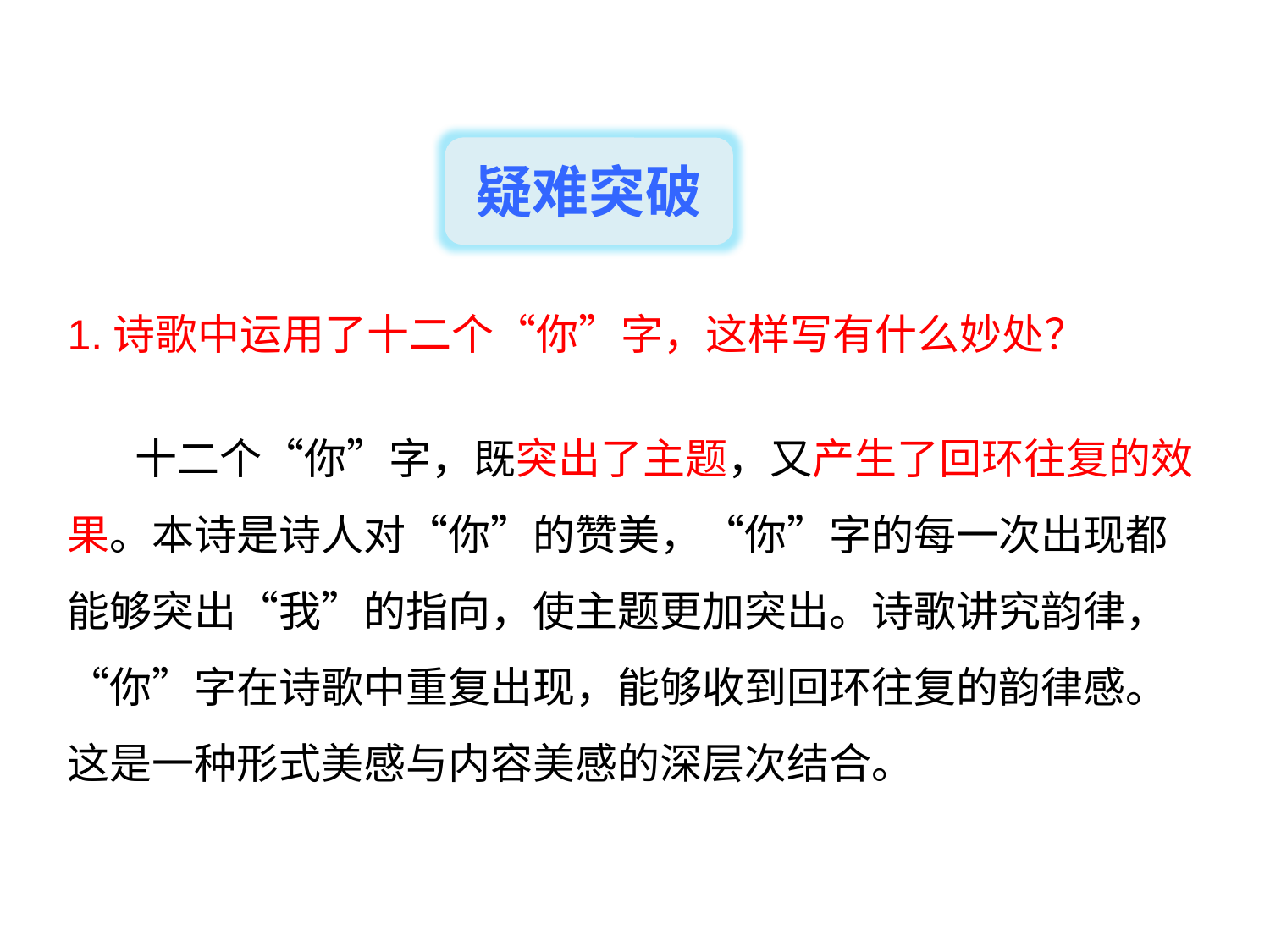

疑难突破
1.诗歌中运用了十二个“你”字，这样写有什么妙处？
      十二个“你”字，既突出了主题，又产生了回环往复的效果。本诗是诗人对“你”的赞美，“你”字的每一次出现都能够突出“我”的指向，使主题更加突出。诗歌讲究韵律，“你”字在诗歌中重复出现，能够收到回环往复的韵律感。这是一种形式美感与内容美感的深层次结合。